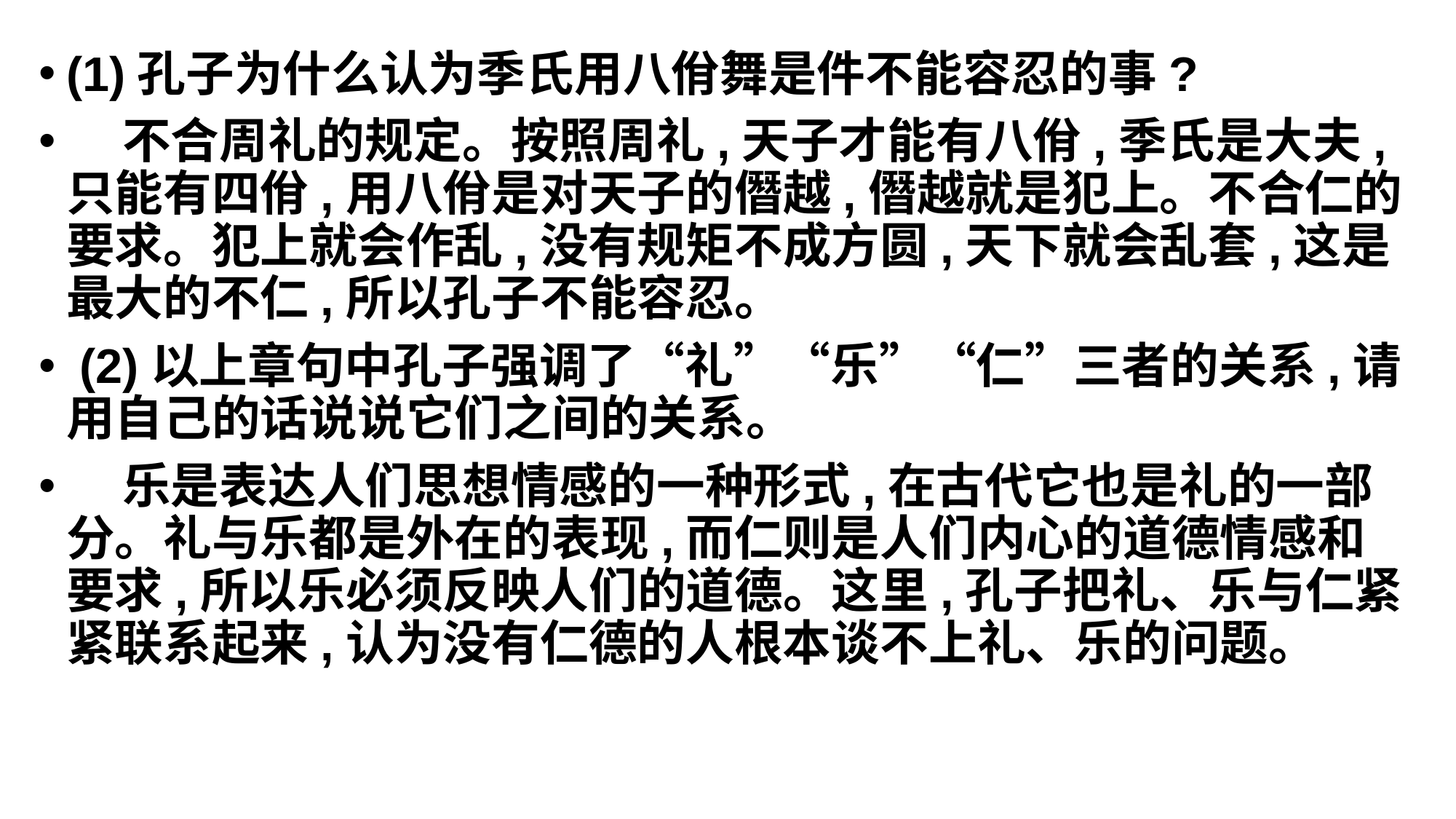

(1)孔子为什么认为季氏用八佾舞是件不能容忍的事?
    不合周礼的规定。按照周礼,天子才能有八佾,季氏是大夫,只能有四佾,用八佾是对天子的僭越,僭越就是犯上。不合仁的要求。犯上就会作乱,没有规矩不成方圆,天下就会乱套,这是最大的不仁,所以孔子不能容忍。
 (2)以上章句中孔子强调了“礼”“乐”“仁”三者的关系,请用自己的话说说它们之间的关系。
    乐是表达人们思想情感的一种形式,在古代它也是礼的一部分。礼与乐都是外在的表现,而仁则是人们内心的道德情感和要求,所以乐必须反映人们的道德。这里,孔子把礼、乐与仁紧紧联系起来,认为没有仁德的人根本谈不上礼、乐的问题。
#